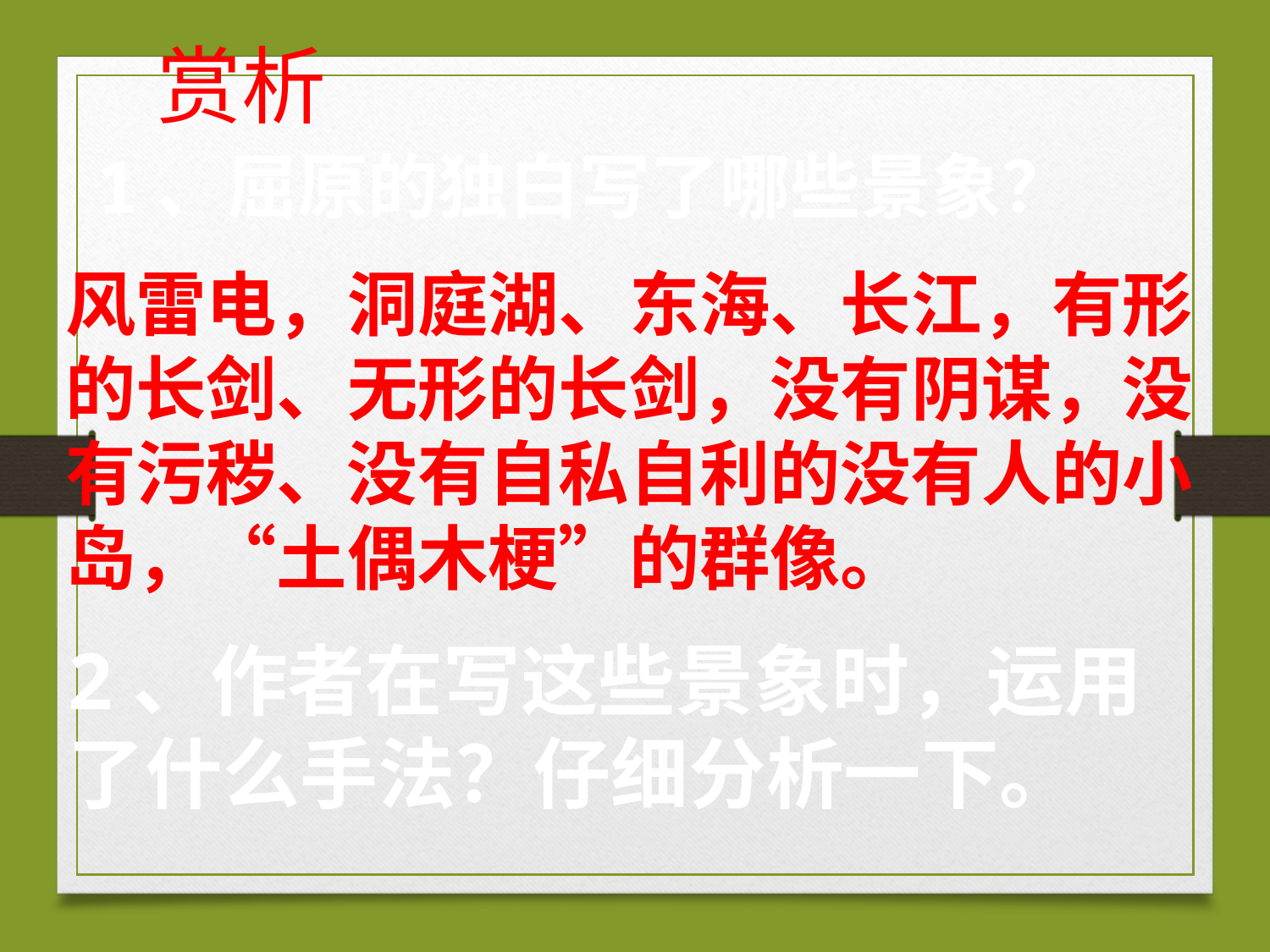

赏析
1、屈原的独白写了哪些景象？
风雷电，洞庭湖、东海、长江，有形的长剑、无形的长剑，没有阴谋，没有污秽、没有自私自利的没有人的小岛，“土偶木梗”的群像。
2、作者在写这些景象时，运用了什么手法？仔细分析一下。